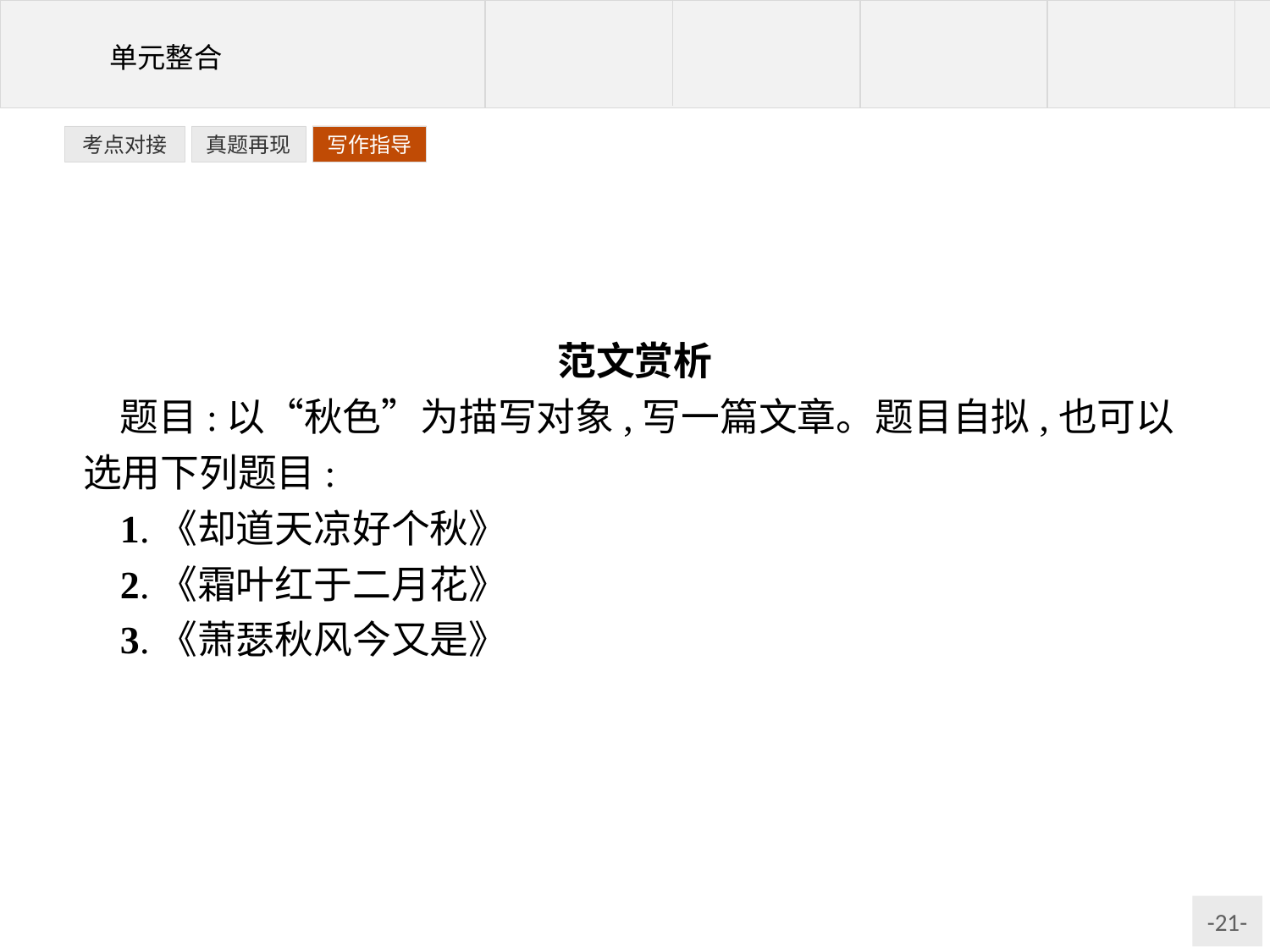

写作指导
考点对接
真题再现
范文赏析
题目:以“秋色”为描写对象,写一篇文章。题目自拟,也可以选用下列题目:
1.《却道天凉好个秋》
2.《霜叶红于二月花》
3.《萧瑟秋风今又是》